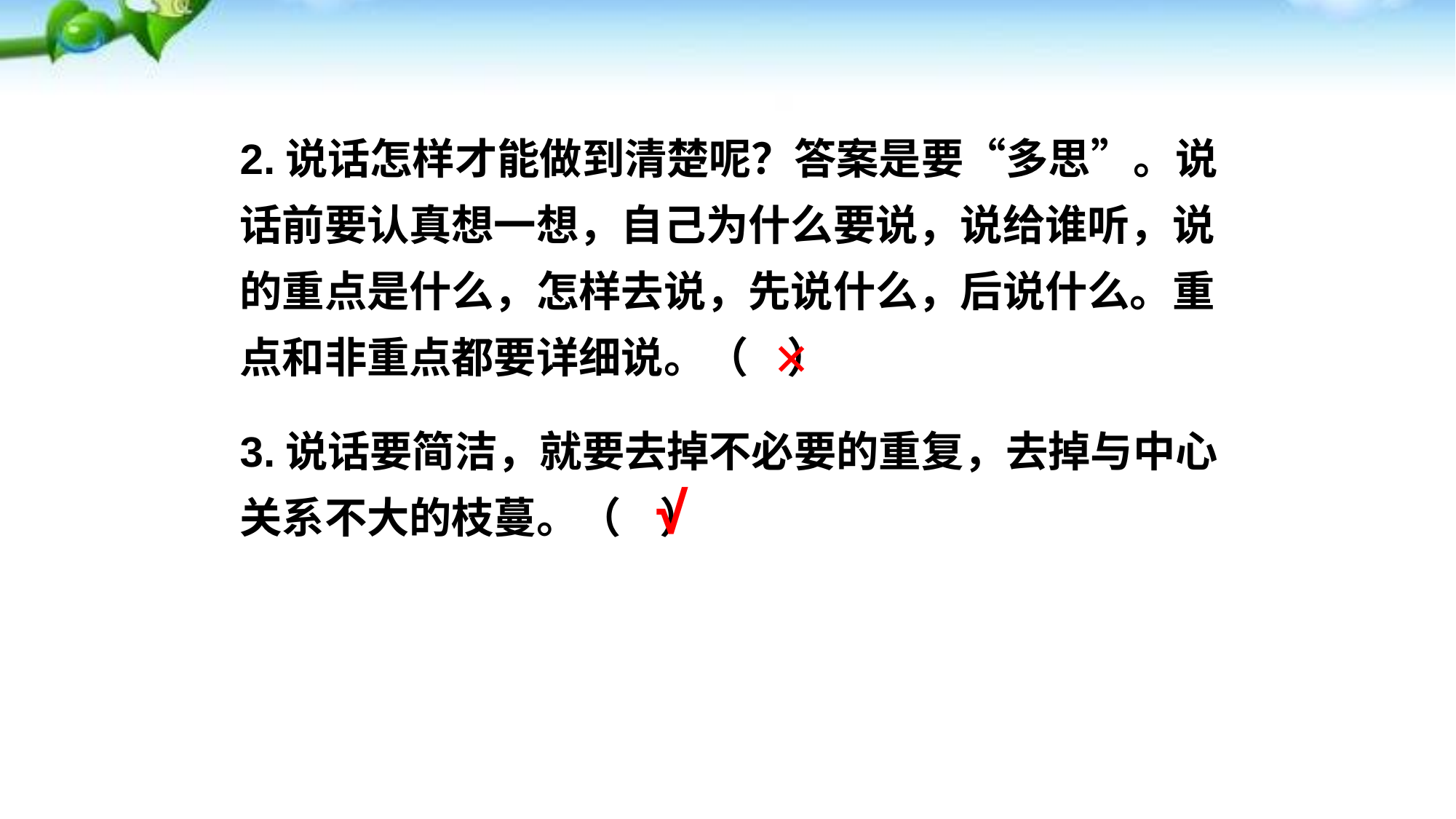

2.说话怎样才能做到清楚呢？答案是要“多思”。说话前要认真想一想，自己为什么要说，说给谁听，说的重点是什么，怎样去说，先说什么，后说什么。重点和非重点都要详细说。（    ）
3.说话要简洁，就要去掉不必要的重复，去掉与中心关系不大的枝蔓。（    ）
✕
√